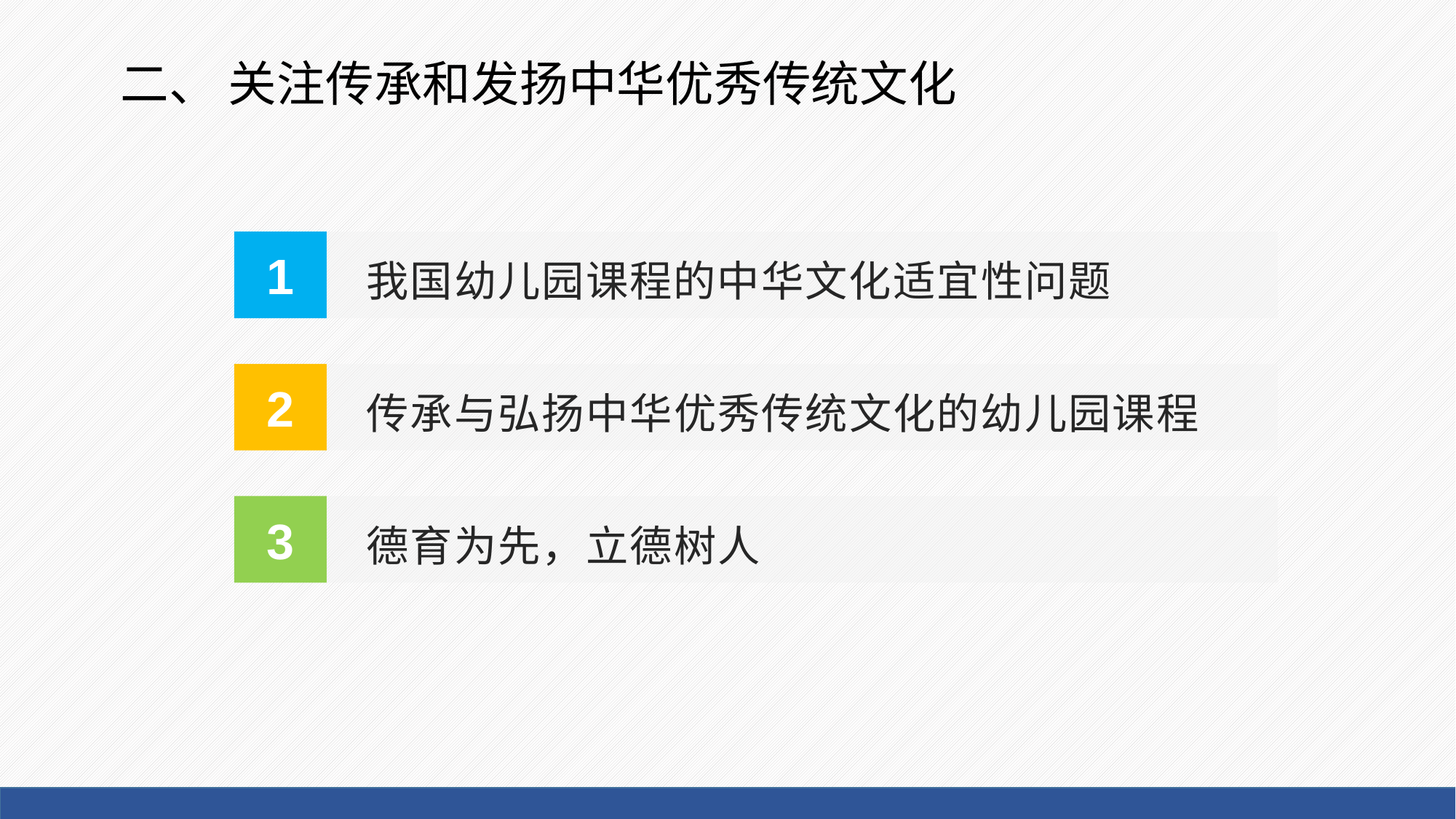

# 二、 关注传承和发扬中华优秀传统文化

我国幼儿园课程的中华文化适宜性问题
1

传承与弘扬中华优秀传统文化的幼儿园课程
2

德育为先，立德树人
3